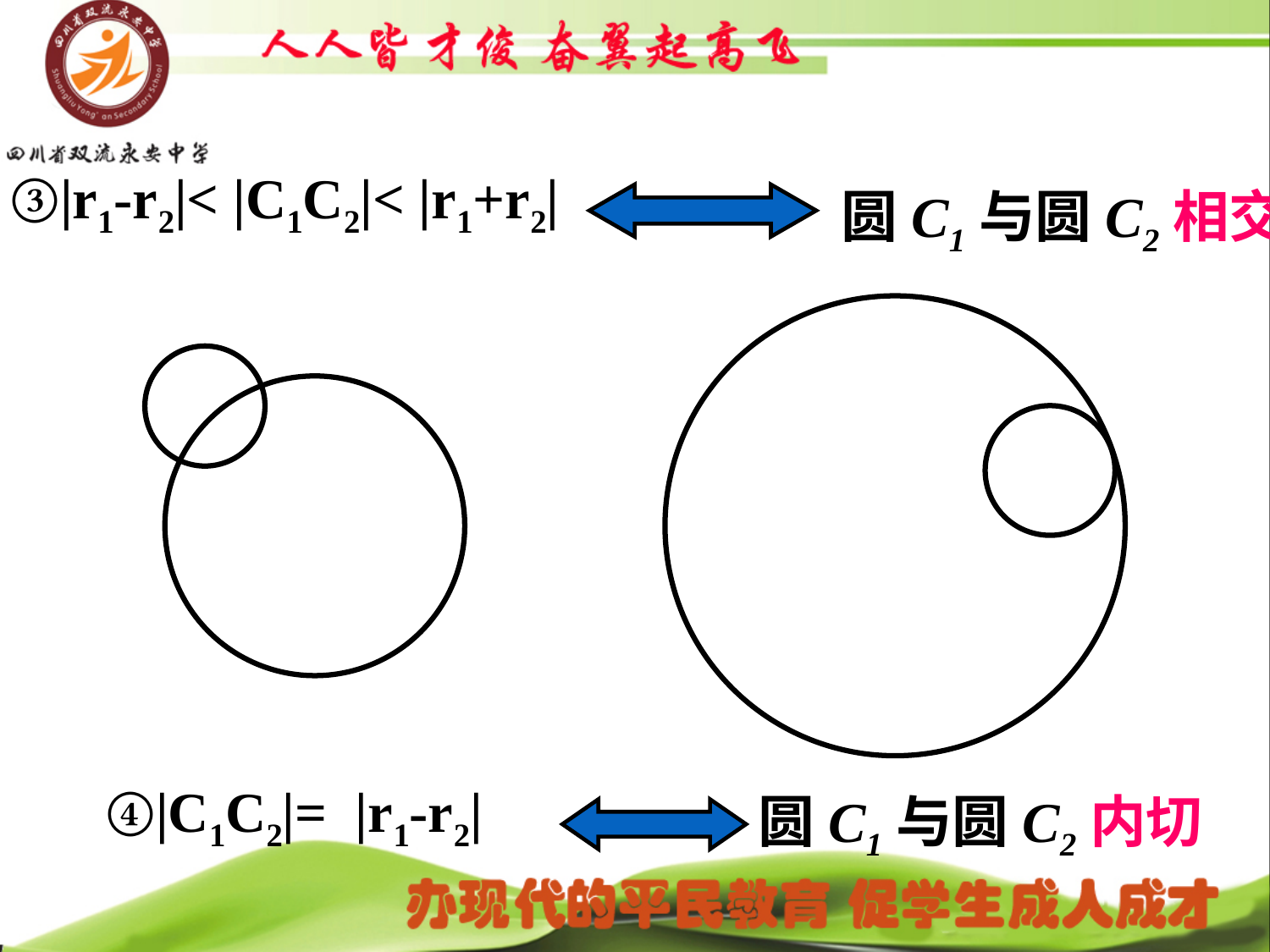

③|r1-r2|< |C1C2|< |r1+r2|
圆C1与圆C2相交

  ④|C1C2|=  |r1-r2|
圆C1与圆C2内切